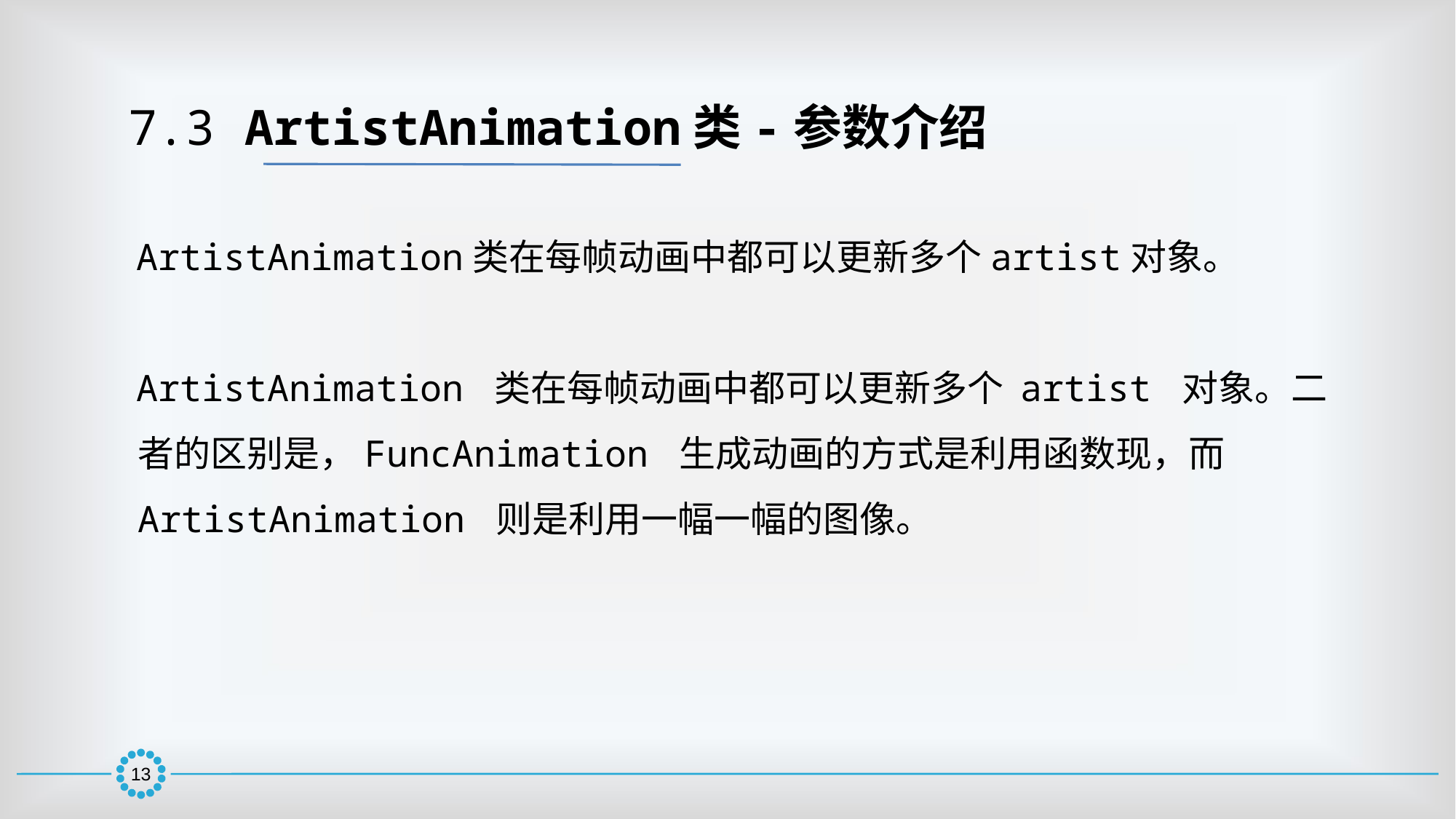

7.3 ArtistAnimation类-参数介绍

  ArtistAnimation类在每帧动画中都可以更新多个artist对象。

  ArtistAnimation 类在每帧动画中都可以更新多个 artist 对象。二者的区别是，FuncAnimation 生成动画的方式是利用函数现，而 ArtistAnimation 则是利用一幅一幅的图像。

13